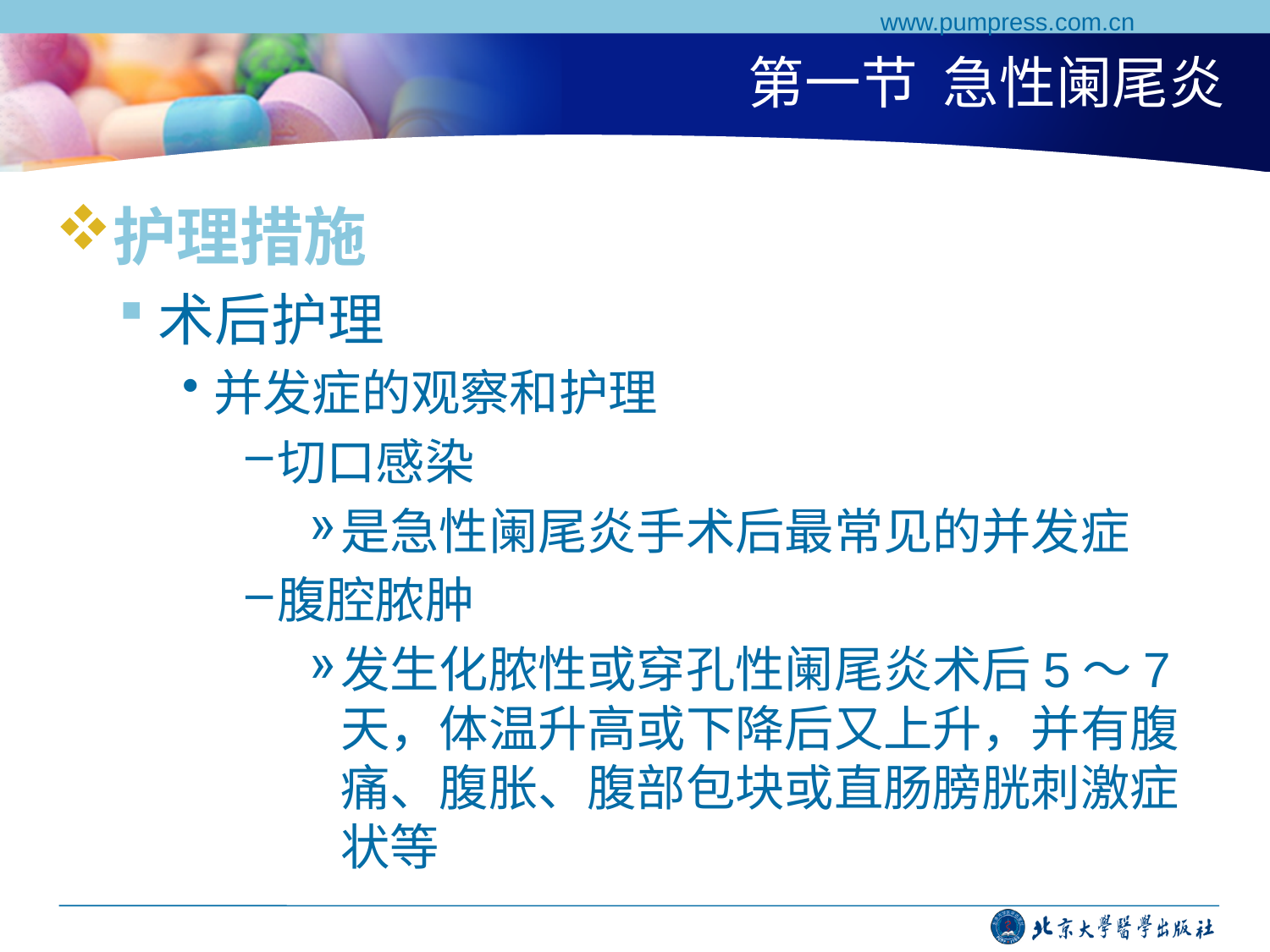

www.pumpress.com.cn
# 第一节  急性阑尾炎
护理措施
术后护理
并发症的观察和护理
切口感染
是急性阑尾炎手术后最常见的并发症
腹腔脓肿
发生化脓性或穿孔性阑尾炎术后5～7天，体温升高或下降后又上升，并有腹痛、腹胀、腹部包块或直肠膀胱刺激症状等